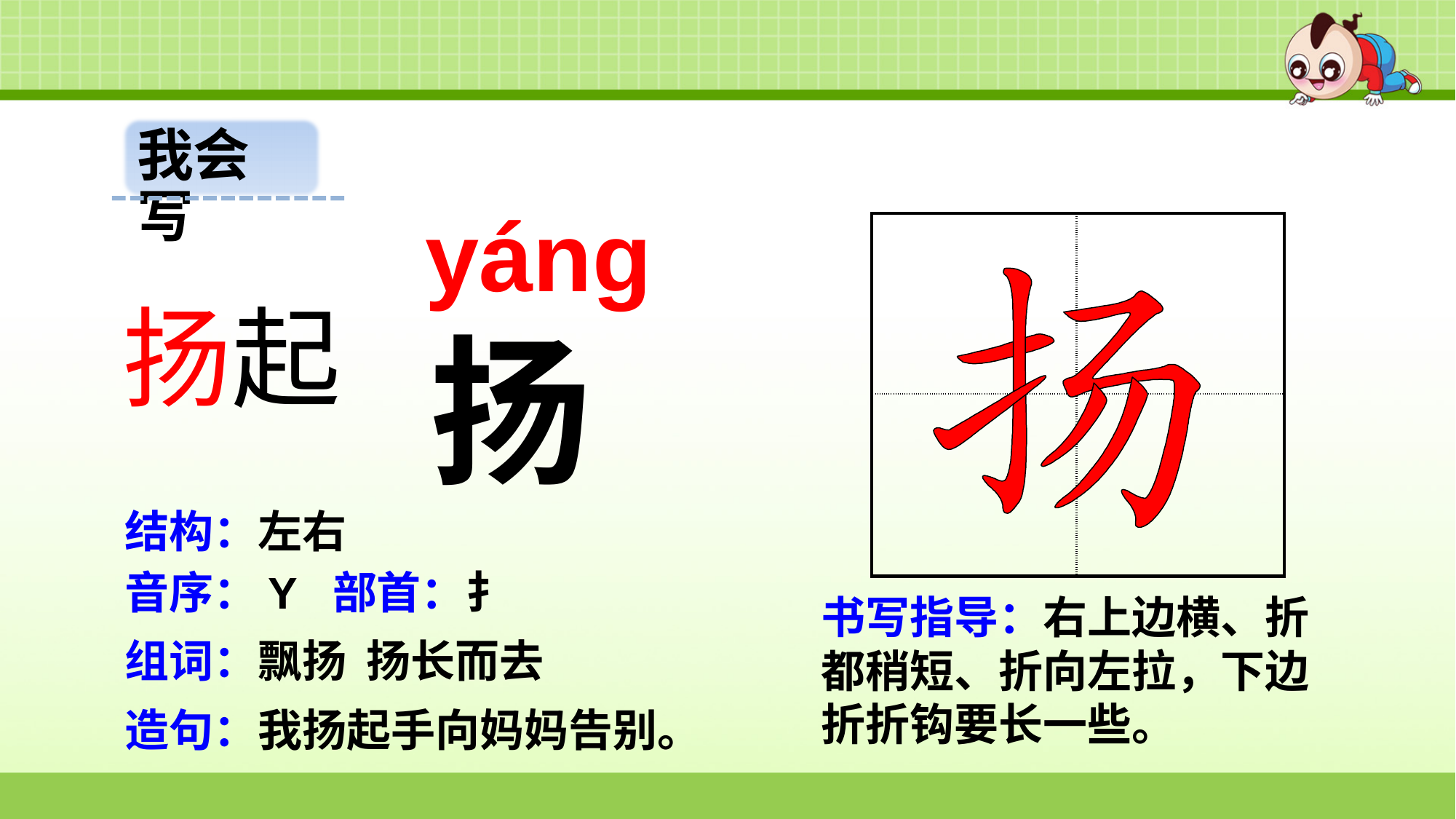

我会写

yáng
|  |  |
| --- | --- |
|  |  |

扬起

扬

结构：左右
音序：Y  部首：扌
书写指导：右上边横、折都稍短、折向左拉，下边折折钩要长一些。
组词：飘扬  扬长而去
造句：我扬起手向妈妈告别。